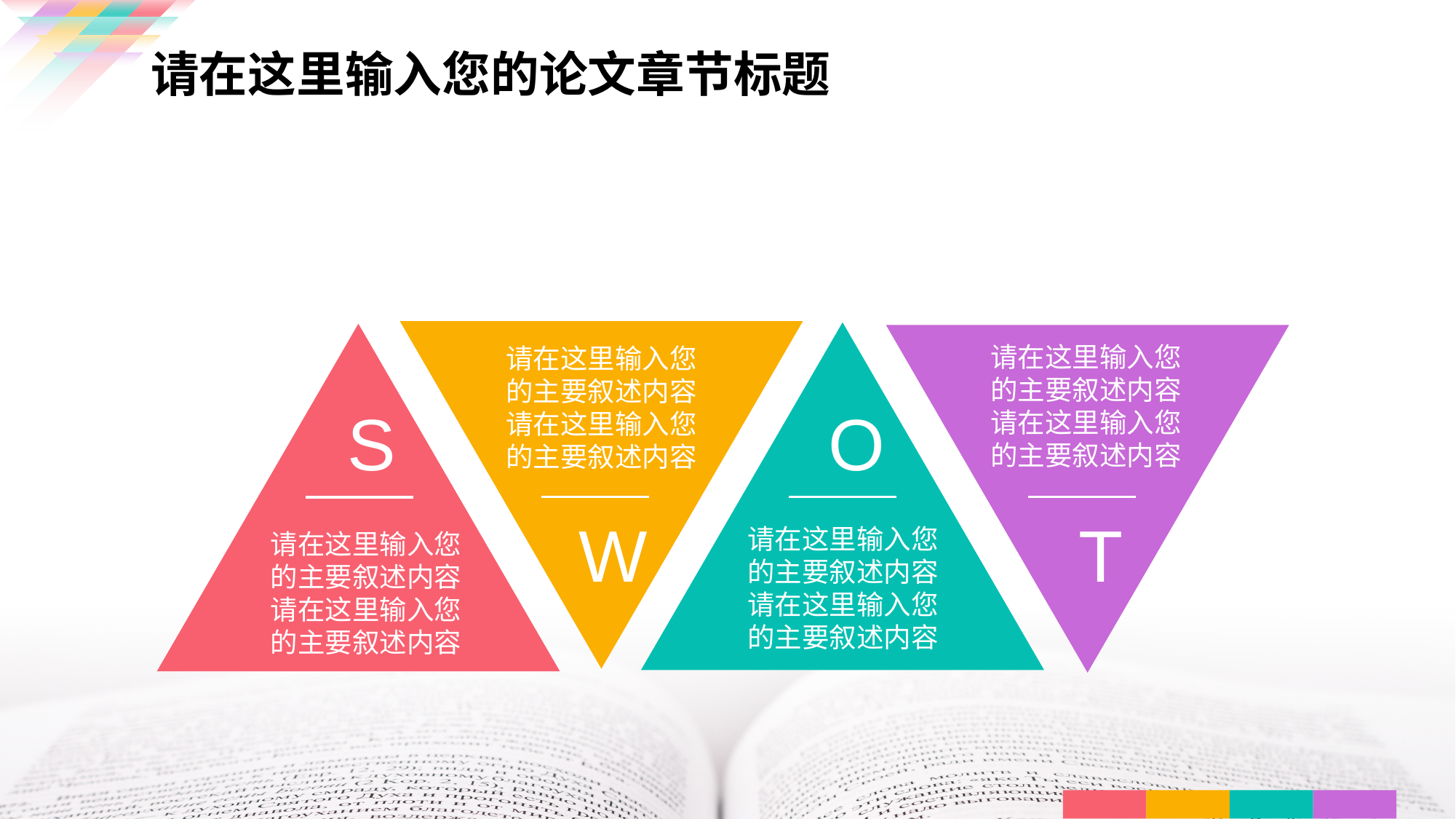

请在这里输入您的论文章节标题

请在这里输入您
的主要叙述内容
请在这里输入您
的主要叙述内容

  W

  O
请在这里输入您
的主要叙述内容
请在这里输入您
的主要叙述内容

  S
请在这里输入您
的主要叙述内容
请在这里输入您
的主要叙述内容

请在这里输入您
的主要叙述内容
请在这里输入您
的主要叙述内容

  T